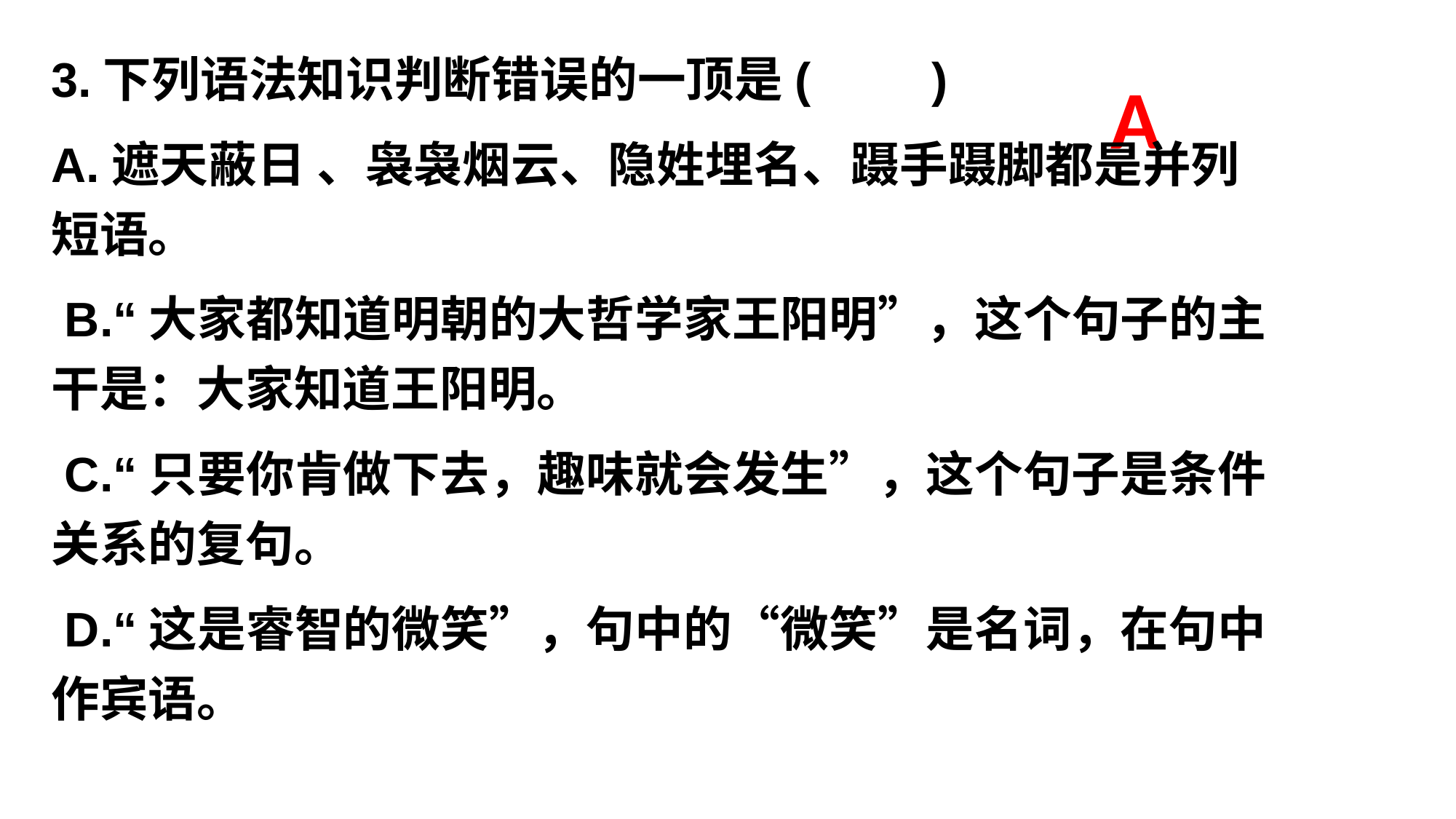

3.下列语法知识判断错误的一顶是(         )
A.遮天蔽日 、袅袅烟云、隐姓埋名、蹑手蹑脚都是并列短语。
 B.“大家都知道明朝的大哲学家王阳明”，这个句子的主干是：大家知道王阳明。
 C.“只要你肯做下去，趣味就会发生”，这个句子是条件关系的复句。
 D.“这是睿智的微笑”，句中的“微笑”是名词，在句中作宾语。
# A